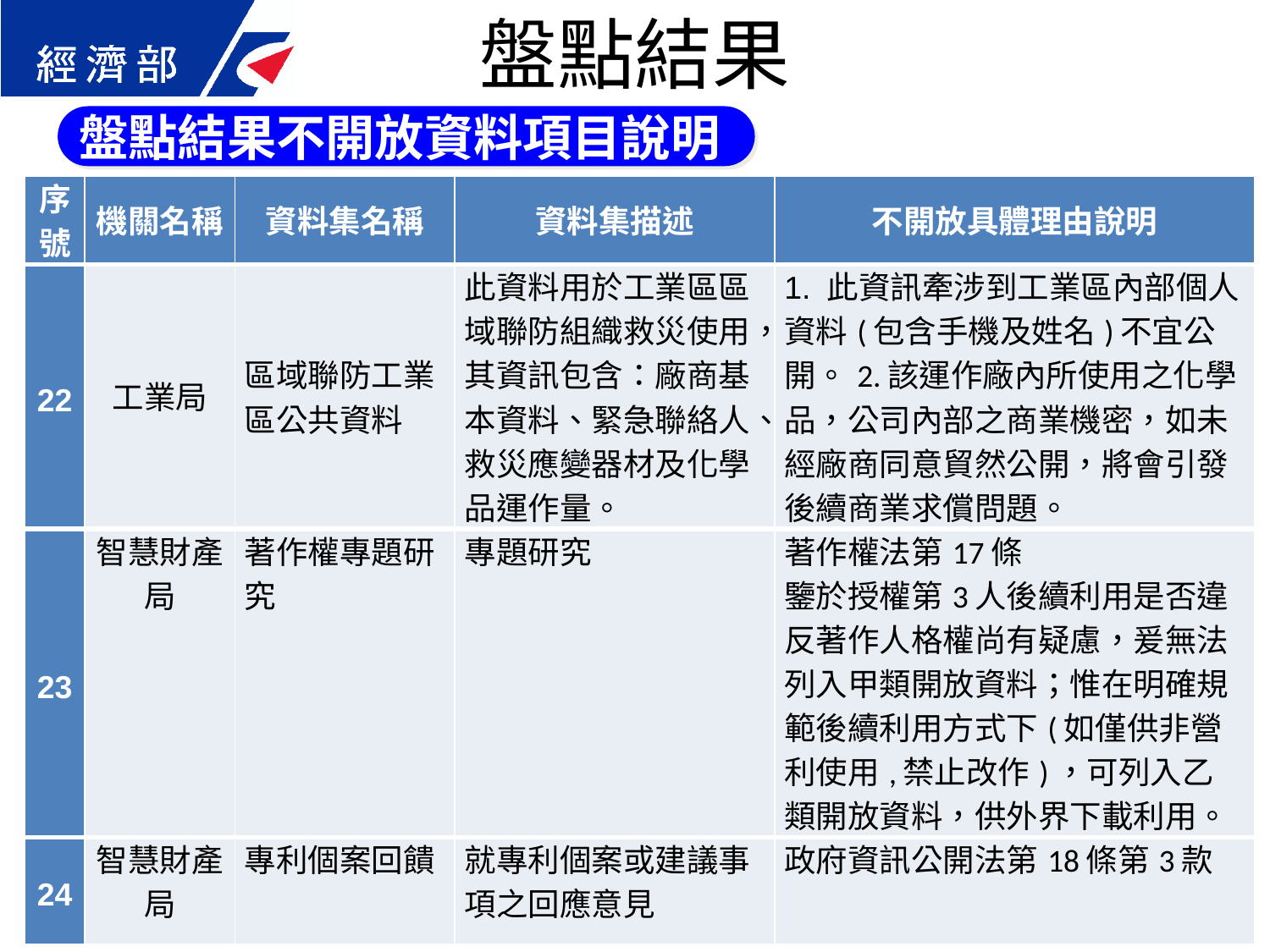

盤點結果
盤點結果不開放資料項目說明
| 序號 | 機關名稱 | 資料集名稱 | 資料集描述 | 不開放具體理由說明 |
| --- | --- | --- | --- | --- |
| 22 | 工業局 | 區域聯防工業區公共資料 | 此資料用於工業區區域聯防組織救災使用，其資訊包含：廠商基本資料、緊急聯絡人、救災應變器材及化學品運作量。 | 1. 此資訊牽涉到工業區內部個人資料(包含手機及姓名)不宜公開。2.該運作廠內所使用之化學品，公司內部之商業機密，如未經廠商同意貿然公開，將會引發後續商業求償問題。 |
| 23 | 智慧財產局 | 著作權專題研究 | 專題研究 | 著作權法第17條 鑒於授權第3人後續利用是否違反著作人格權尚有疑慮，爰無法列入甲類開放資料；惟在明確規範後續利用方式下(如僅供非營利使用,禁止改作)，可列入乙類開放資料，供外界下載利用。 |
| 24 | 智慧財產局 | 專利個案回饋 | 就專利個案或建議事項之回應意見 | 政府資訊公開法第18條第3款 |
34